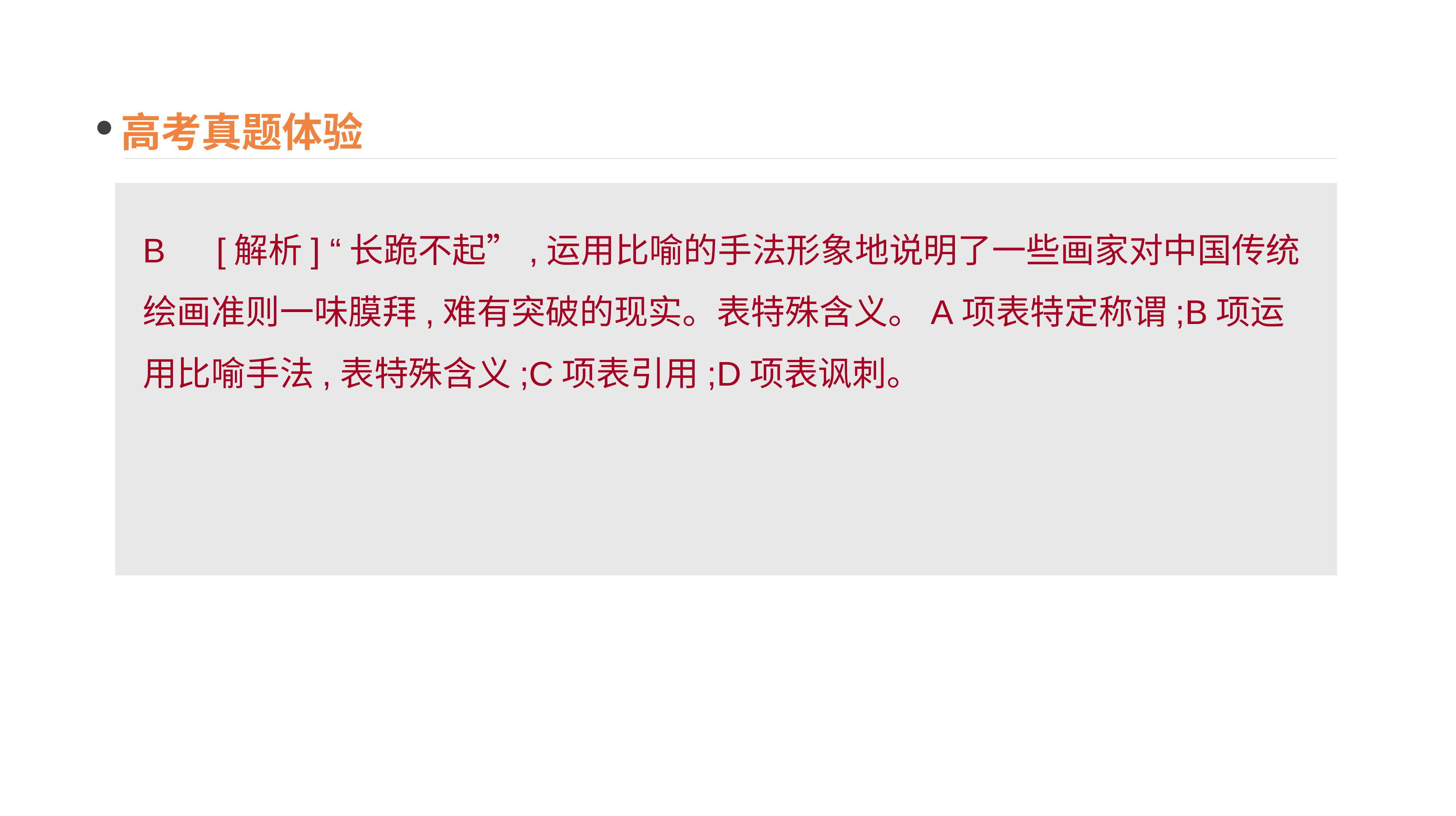

高考真题体验

B　[解析] “长跪不起”,运用比喻的手法形象地说明了一些画家对中国传统绘画准则一味膜拜,难有突破的现实。表特殊含义。A项表特定称谓;B项运用比喻手法,表特殊含义;C项表引用;D项表讽刺。